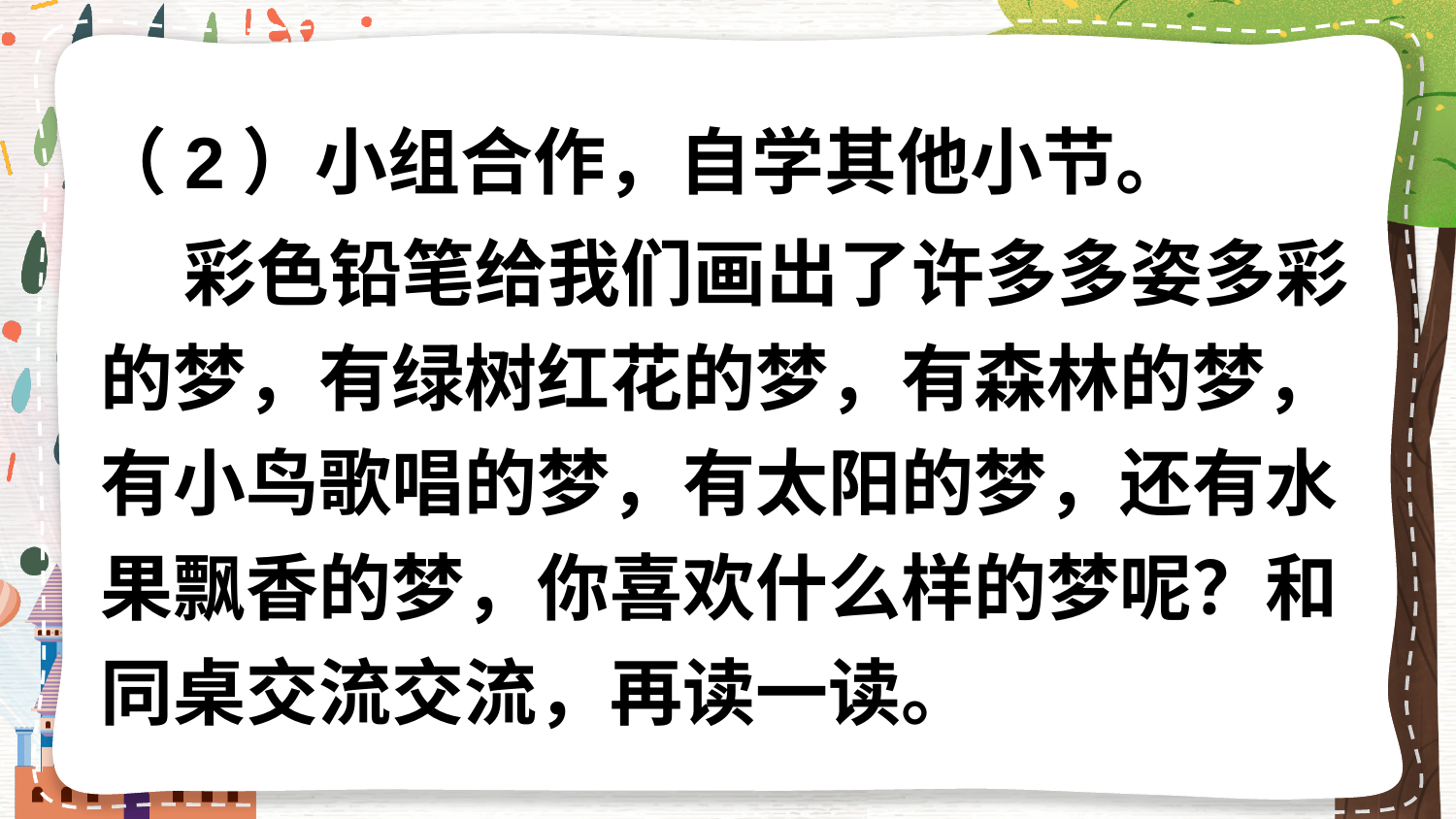

（2）小组合作，自学其他小节。
    彩色铅笔给我们画出了许多多姿多彩的梦，有绿树红花的梦，有森林的梦，有小鸟歌唱的梦，有太阳的梦，还有水果飘香的梦，你喜欢什么样的梦呢？和同桌交流交流，再读一读。